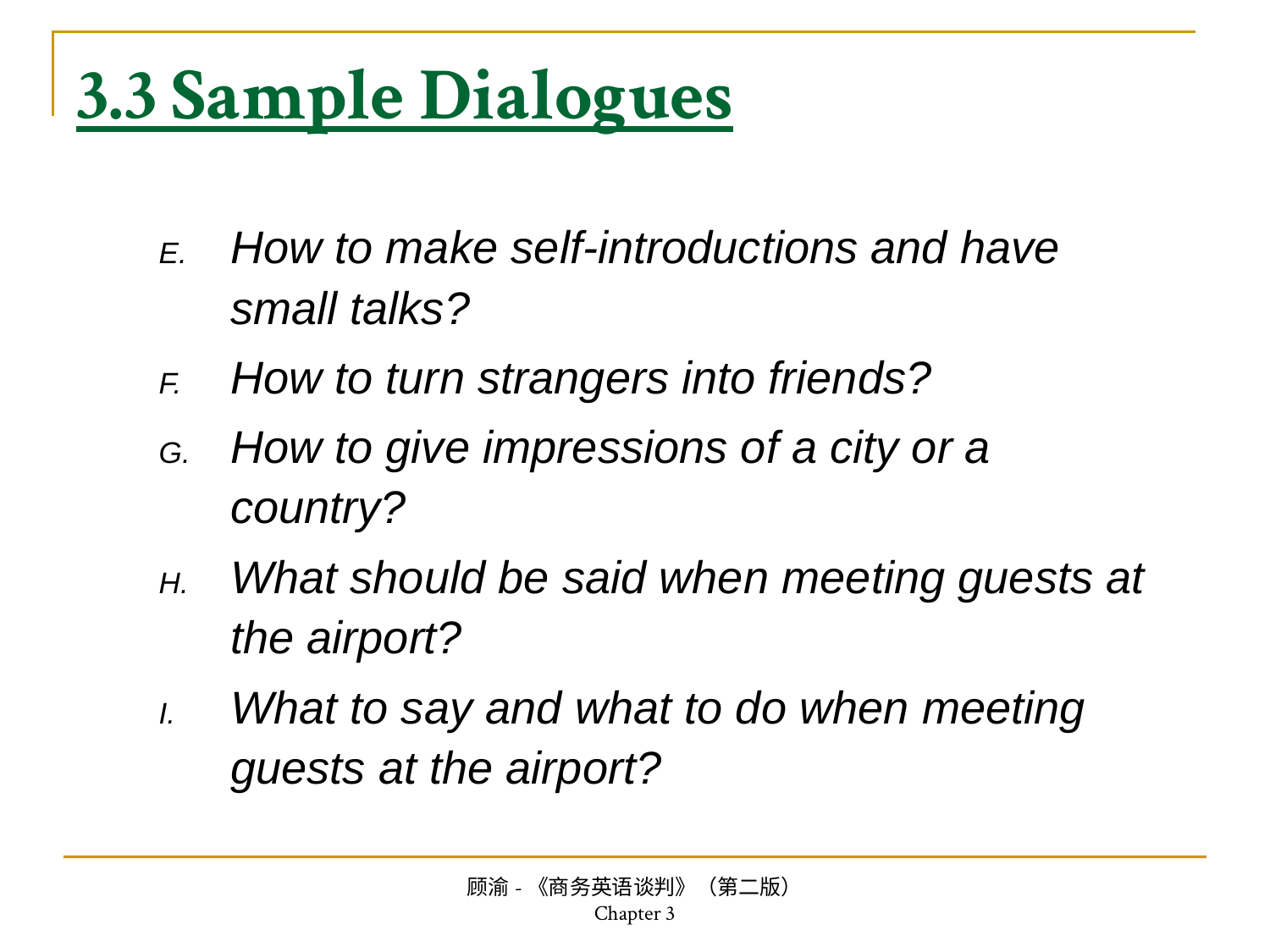

# 3.3 Sample Dialogues

How to make self-introductions and have small talks?
How to turn strangers into friends?
How to give impressions of a city or a country?
What should be said when meeting guests at the airport?
What to say and what to do when meeting guests at the airport?

15
顾渝-《商务英语谈判》（第二版） Chapter 3